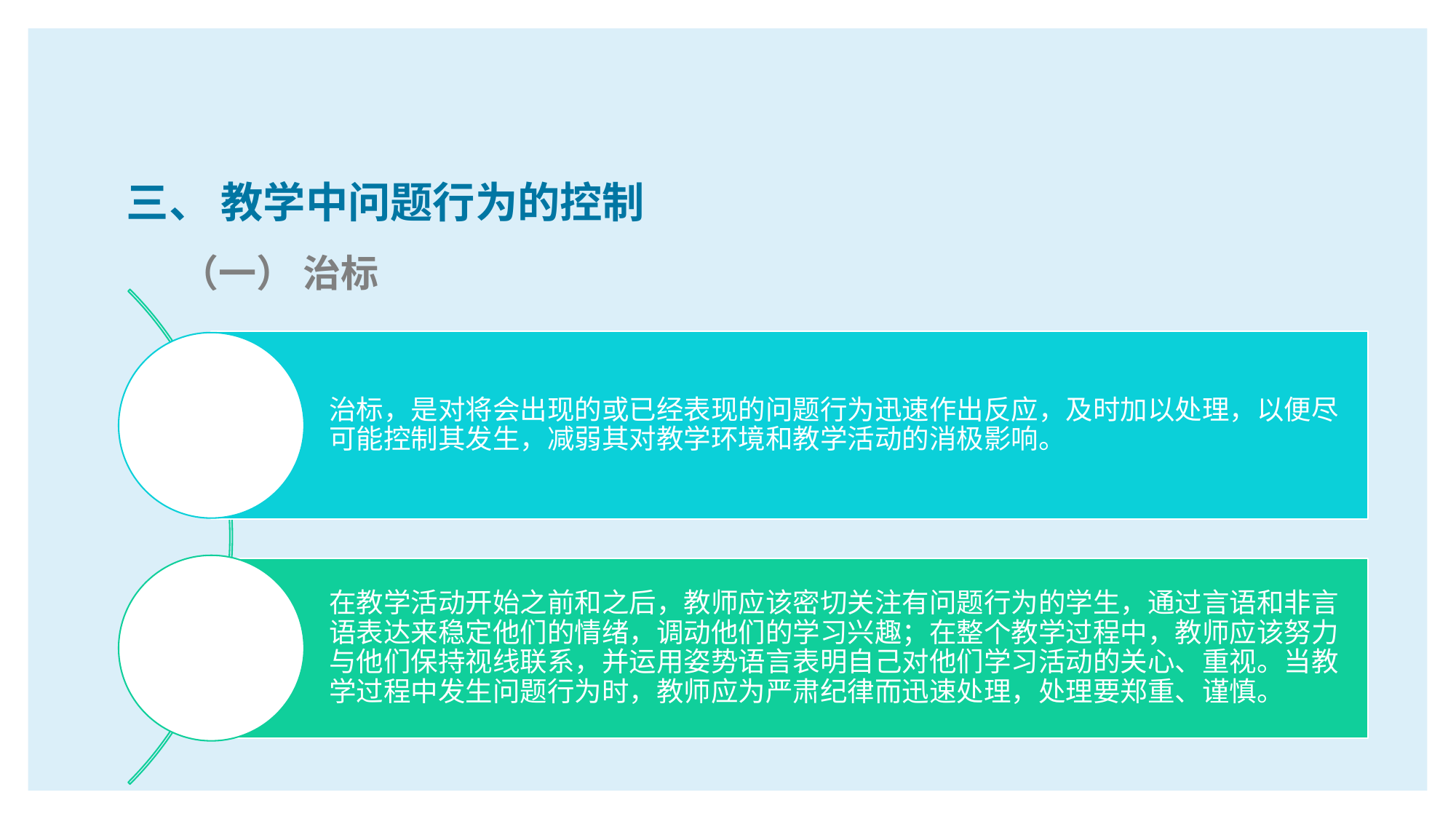

三、 教学中问题行为的控制
（一） 治标
治标，是对将会出现的或已经表现的问题行为迅速作出反应，及时加以处理，以便尽可能控制其发生，减弱其对教学环境和教学活动的消极影响。
在教学活动开始之前和之后，教师应该密切关注有问题行为的学生，通过言语和非言语表达来稳定他们的情绪，调动他们的学习兴趣；在整个教学过程中，教师应该努力与他们保持视线联系，并运用姿势语言表明自己对他们学习活动的关心、重视。当教学过程中发生问题行为时，教师应为严肃纪律而迅速处理，处理要郑重、谨慎。